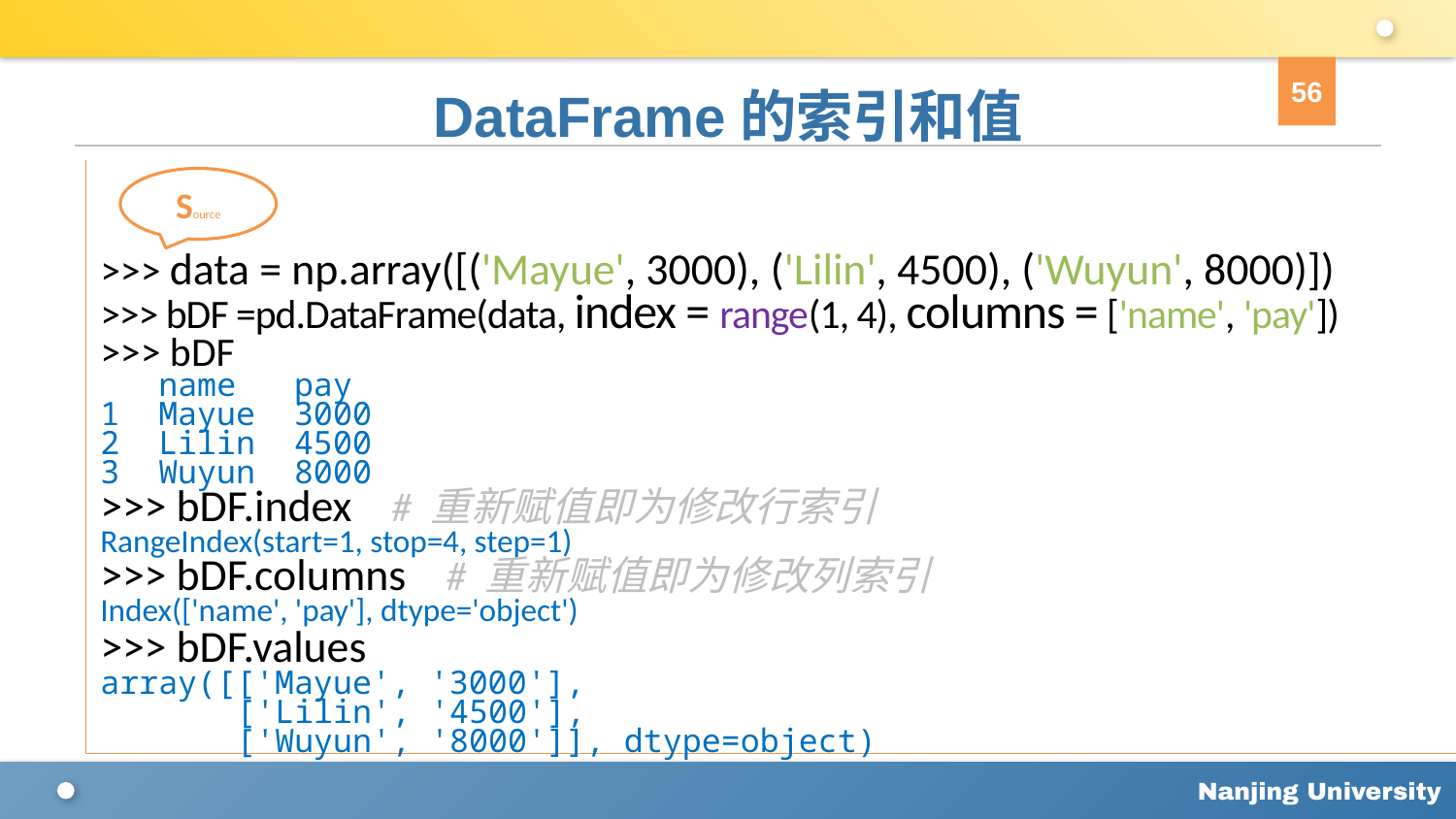

56
# DataFrame的索引和值

>>> data = np.array([('Mayue', 3000), ('Lilin', 4500), ('Wuyun', 8000)])
>>> bDF =pd.DataFrame(data, index = range(1, 4), columns = ['name', 'pay'])
>>> bDF
   name   pay
1  Mayue  3000
2  Lilin  4500
3  Wuyun  8000
>>> bDF.index	# 重新赋值即为修改行索引
RangeIndex(start=1, stop=4, step=1)
>>> bDF.columns    # 重新赋值即为修改列索引
Index(['name', 'pay'], dtype='object')
>>> bDF.values
array([['Mayue', '3000'],
       ['Lilin', '4500'],
       ['Wuyun', '8000']], dtype=object)
Source